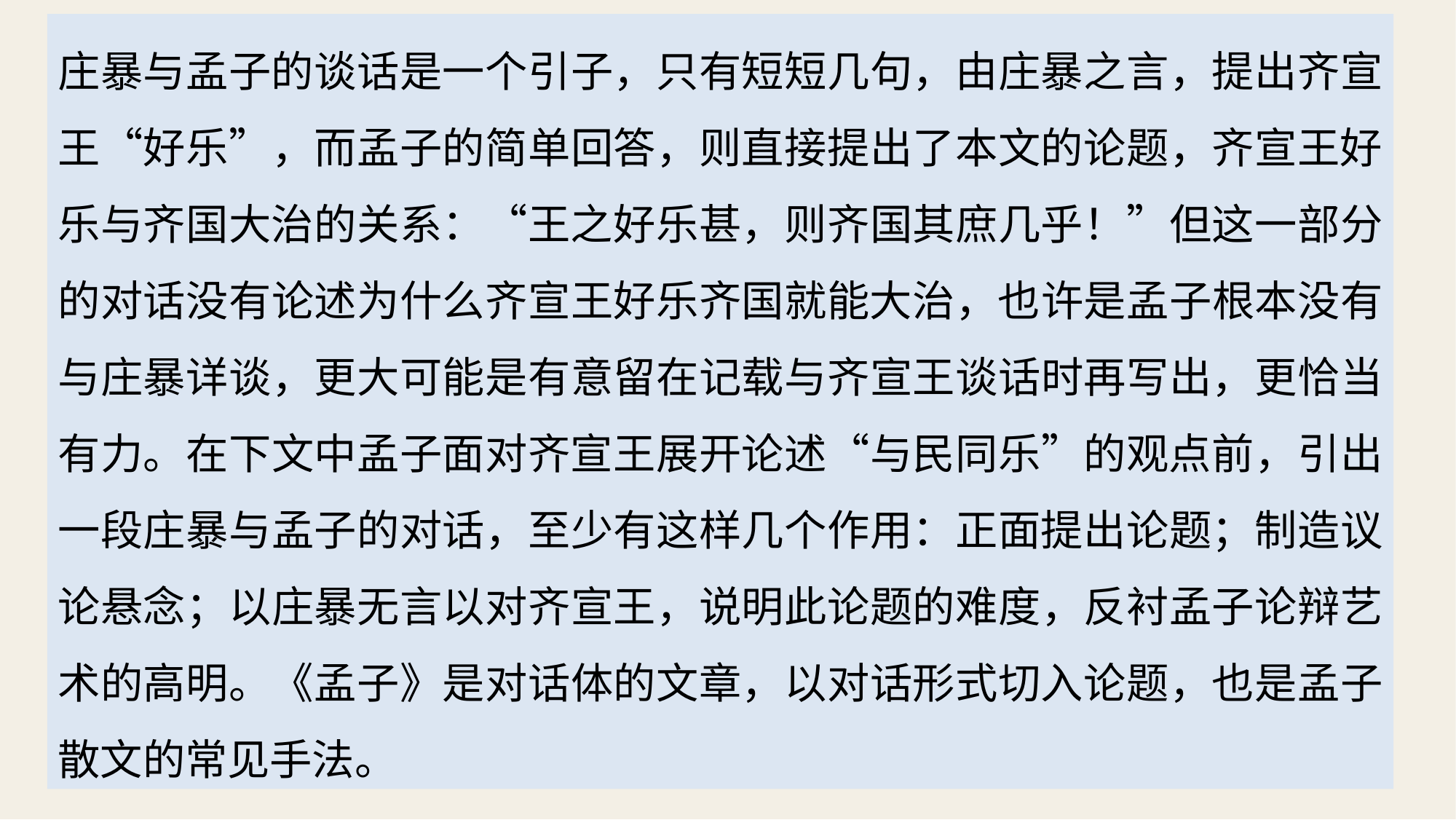

庄暴与孟子的谈话是一个引子，只有短短几句，由庄暴之言，提出齐宣王“好乐”，而孟子的简单回答，则直接提出了本文的论题，齐宣王好乐与齐国大治的关系：“王之好乐甚，则齐国其庶几乎！”但这一部分的对话没有论述为什么齐宣王好乐齐国就能大治，也许是孟子根本没有与庄暴详谈，更大可能是有意留在记载与齐宣王谈话时再写出，更恰当有力。在下文中孟子面对齐宣王展开论述“与民同乐”的观点前，引出一段庄暴与孟子的对话，至少有这样几个作用：正面提出论题；制造议论悬念；以庄暴无言以对齐宣王，说明此论题的难度，反衬孟子论辩艺术的高明。《孟子》是对话体的文章，以对话形式切入论题，也是孟子散文的常见手法。